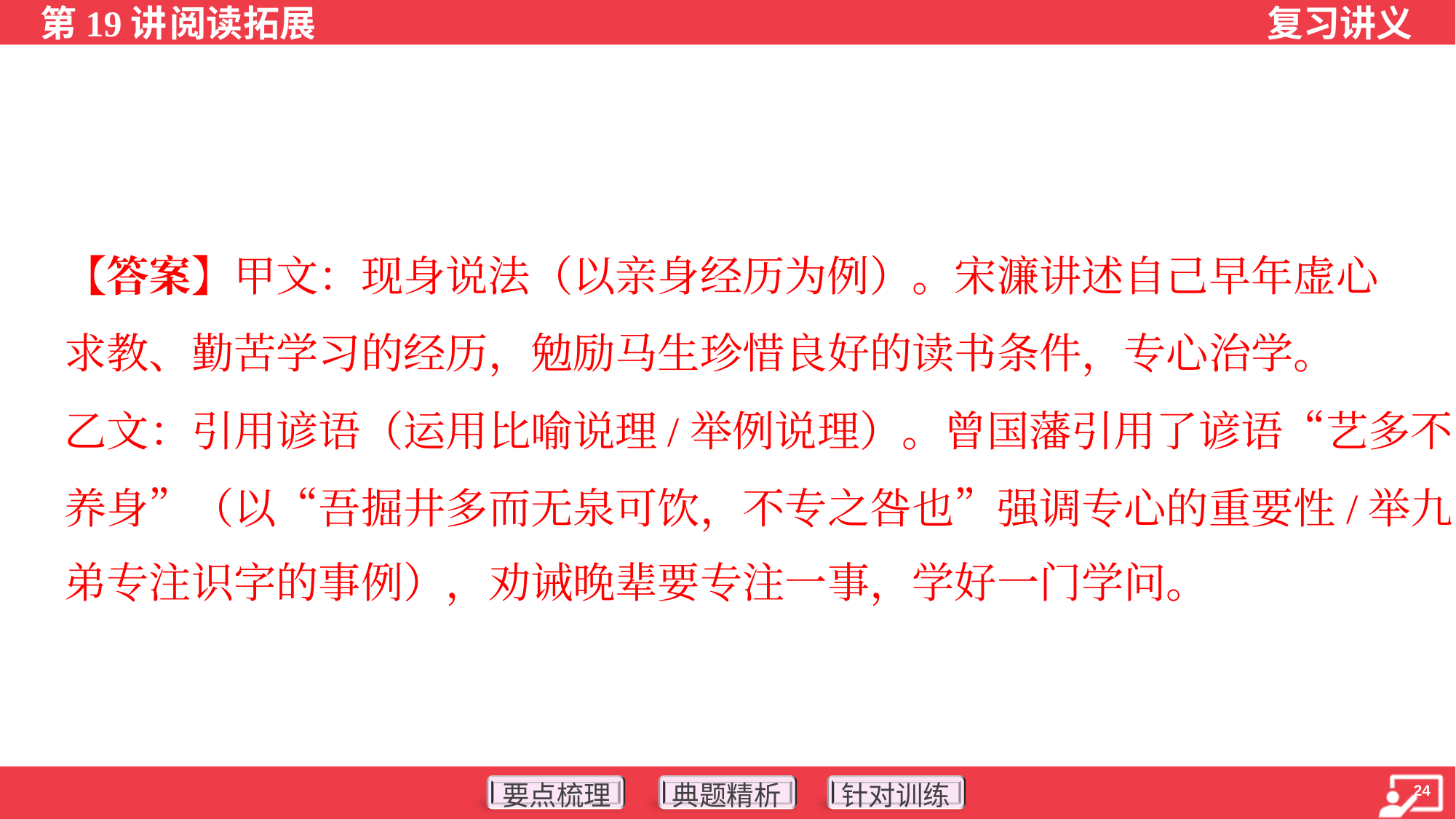

【答案】甲文：现身说法（以亲身经历为例）。宋濂讲述自己早年虚心
求教、勤苦学习的经历，勉励马生珍惜良好的读书条件，专心治学。
乙文：引用谚语（运用比喻说理/举例说理）。曾国藩引用了谚语“艺多不
养身”（以“吾掘井多而无泉可饮，不专之咎也”强调专心的重要性/举九
弟专注识字的事例），劝诫晚辈要专注一事，学好一门学问。